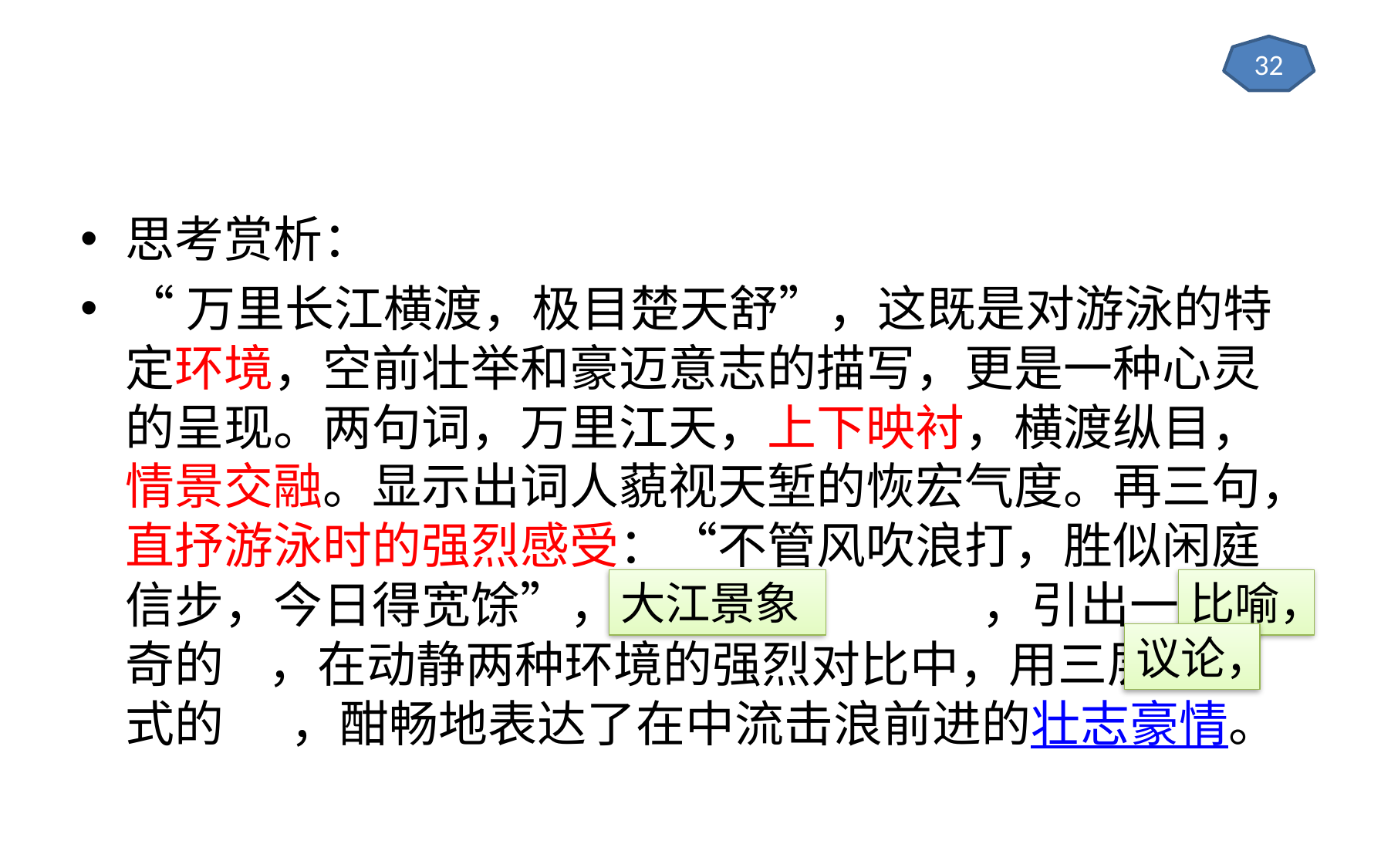

#
32
思考赏析：
“万里长江横渡，极目楚天舒”，这既是对游泳的特定环境，空前壮举和豪迈意志的描写，更是一种心灵的呈现。两句词，万里江天，上下映衬，横渡纵目，情景交融。显示出词人藐视天堑的恢宏气度。再三句，直抒游泳时的强烈感受：“不管风吹浪打，胜似闲庭信步，今日得宽馀”，补写一笔               ，引出一个新奇的    ，在动静两种环境的强烈对比中，用三层递进式的      ，酣畅地表达了在中流击浪前进的壮志豪情。

大江景象
比喻，
议论，